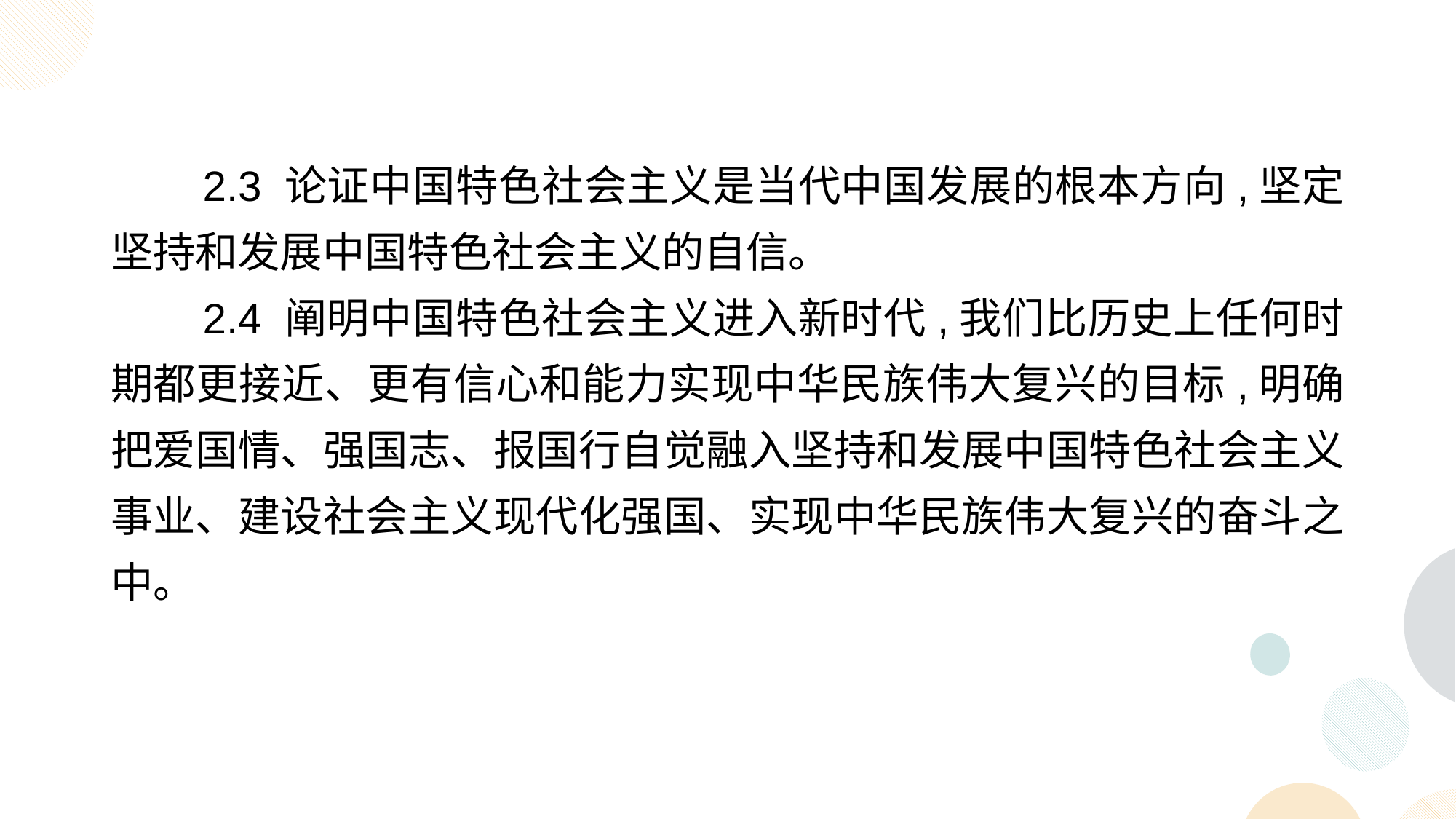

2.3 论证中国特色社会主义是当代中国发展的根本方向,坚定坚持和发展中国特色社会主义的自信。
2.4 阐明中国特色社会主义进入新时代,我们比历史上任何时期都更接近、更有信心和能力实现中华民族伟大复兴的目标,明确把爱国情、强国志、报国行自觉融入坚持和发展中国特色社会主义事业、建设社会主义现代化强国、实现中华民族伟大复兴的奋斗之中。